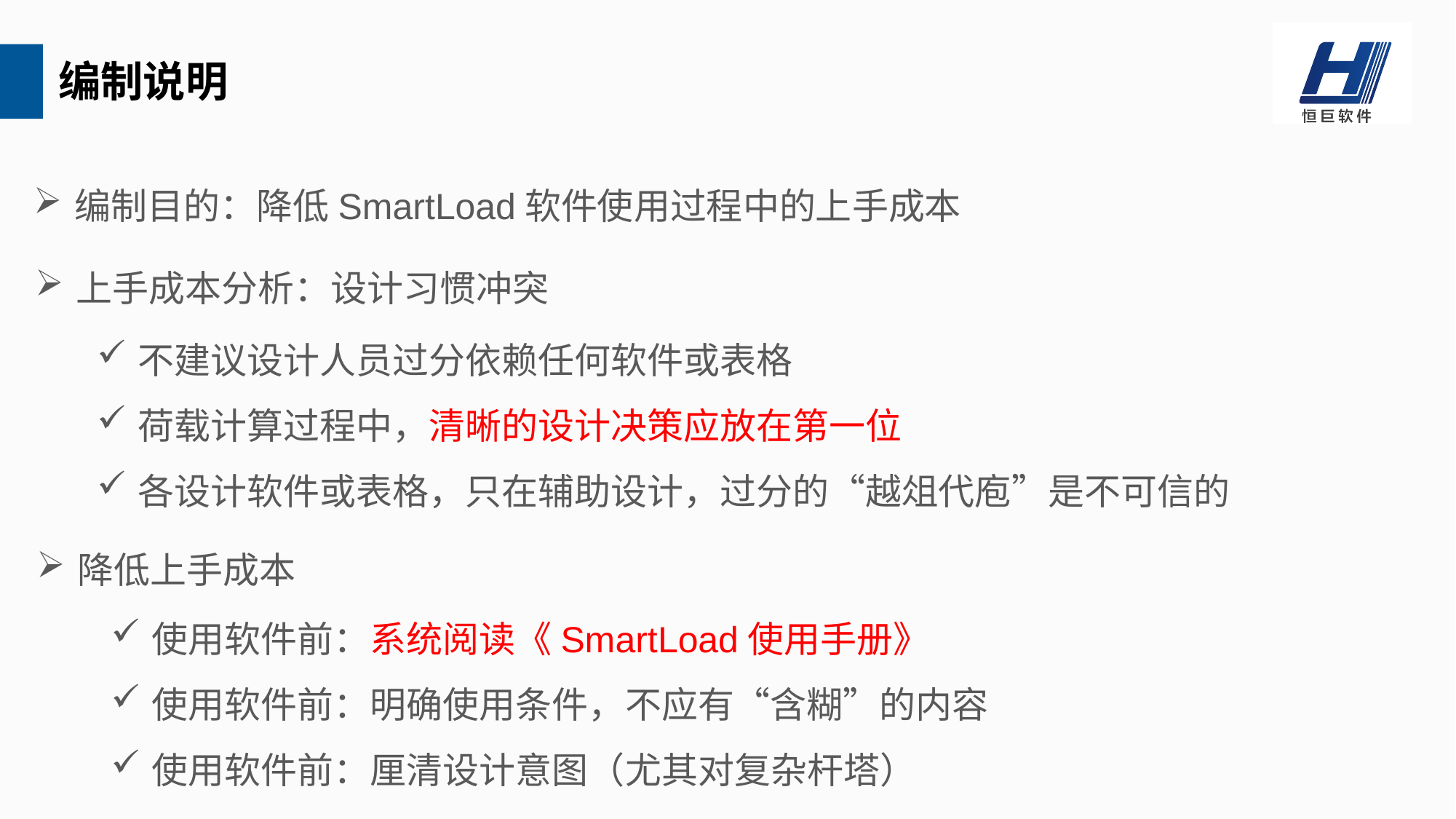

编制说明
编制目的：降低SmartLoad软件使用过程中的上手成本
上手成本分析：设计习惯冲突
不建议设计人员过分依赖任何软件或表格
荷载计算过程中，清晰的设计决策应放在第一位
各设计软件或表格，只在辅助设计，过分的“越俎代庖”是不可信的
降低上手成本
使用软件前：系统阅读《SmartLoad使用手册》
使用软件前：明确使用条件，不应有“含糊”的内容
使用软件前：厘清设计意图（尤其对复杂杆塔）